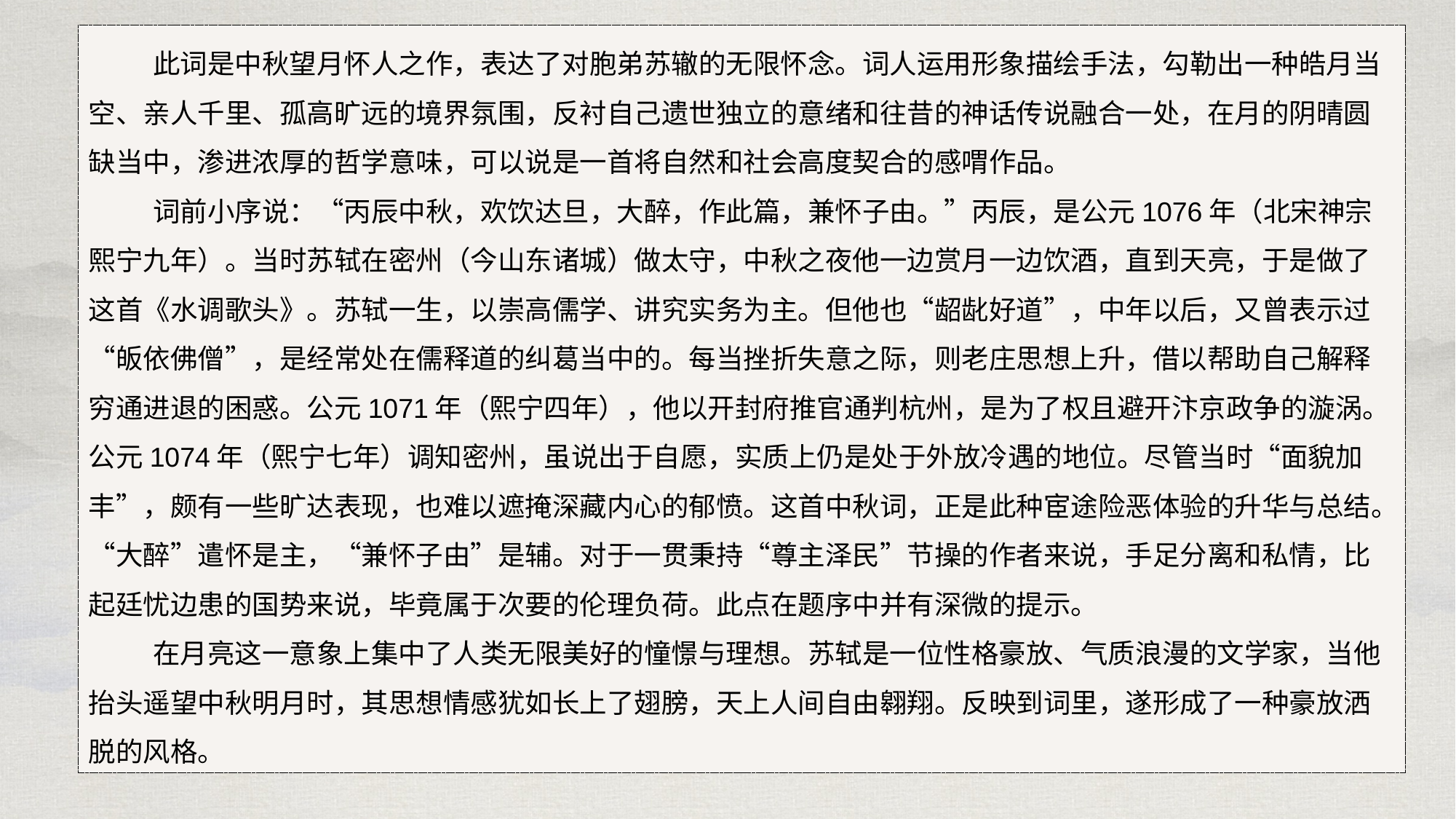

此词是中秋望月怀人之作，表达了对胞弟苏辙的无限怀念。词人运用形象描绘手法，勾勒出一种皓月当空、亲人千里、孤高旷远的境界氛围，反衬自己遗世独立的意绪和往昔的神话传说融合一处，在月的阴晴圆缺当中，渗进浓厚的哲学意味，可以说是一首将自然和社会高度契合的感喟作品。
词前小序说：“丙辰中秋，欢饮达旦，大醉，作此篇，兼怀子由。”丙辰，是公元1076年（北宋神宗熙宁九年）。当时苏轼在密州（今山东诸城）做太守，中秋之夜他一边赏月一边饮酒，直到天亮，于是做了这首《水调歌头》。苏轼一生，以崇高儒学、讲究实务为主。但他也“龆龀好道”，中年以后，又曾表示过“皈依佛僧”，是经常处在儒释道的纠葛当中的。每当挫折失意之际，则老庄思想上升，借以帮助自己解释穷通进退的困惑。公元1071年（熙宁四年），他以开封府推官通判杭州，是为了权且避开汴京政争的漩涡。公元1074年（熙宁七年）调知密州，虽说出于自愿，实质上仍是处于外放冷遇的地位。尽管当时“面貌加丰”，颇有一些旷达表现，也难以遮掩深藏内心的郁愤。这首中秋词，正是此种宦途险恶体验的升华与总结。“大醉”遣怀是主，“兼怀子由”是辅。对于一贯秉持“尊主泽民”节操的作者来说，手足分离和私情，比起廷忧边患的国势来说，毕竟属于次要的伦理负荷。此点在题序中并有深微的提示。
在月亮这一意象上集中了人类无限美好的憧憬与理想。苏轼是一位性格豪放、气质浪漫的文学家，当他抬头遥望中秋明月时，其思想情感犹如长上了翅膀，天上人间自由翱翔。反映到词里，遂形成了一种豪放洒脱的风格。